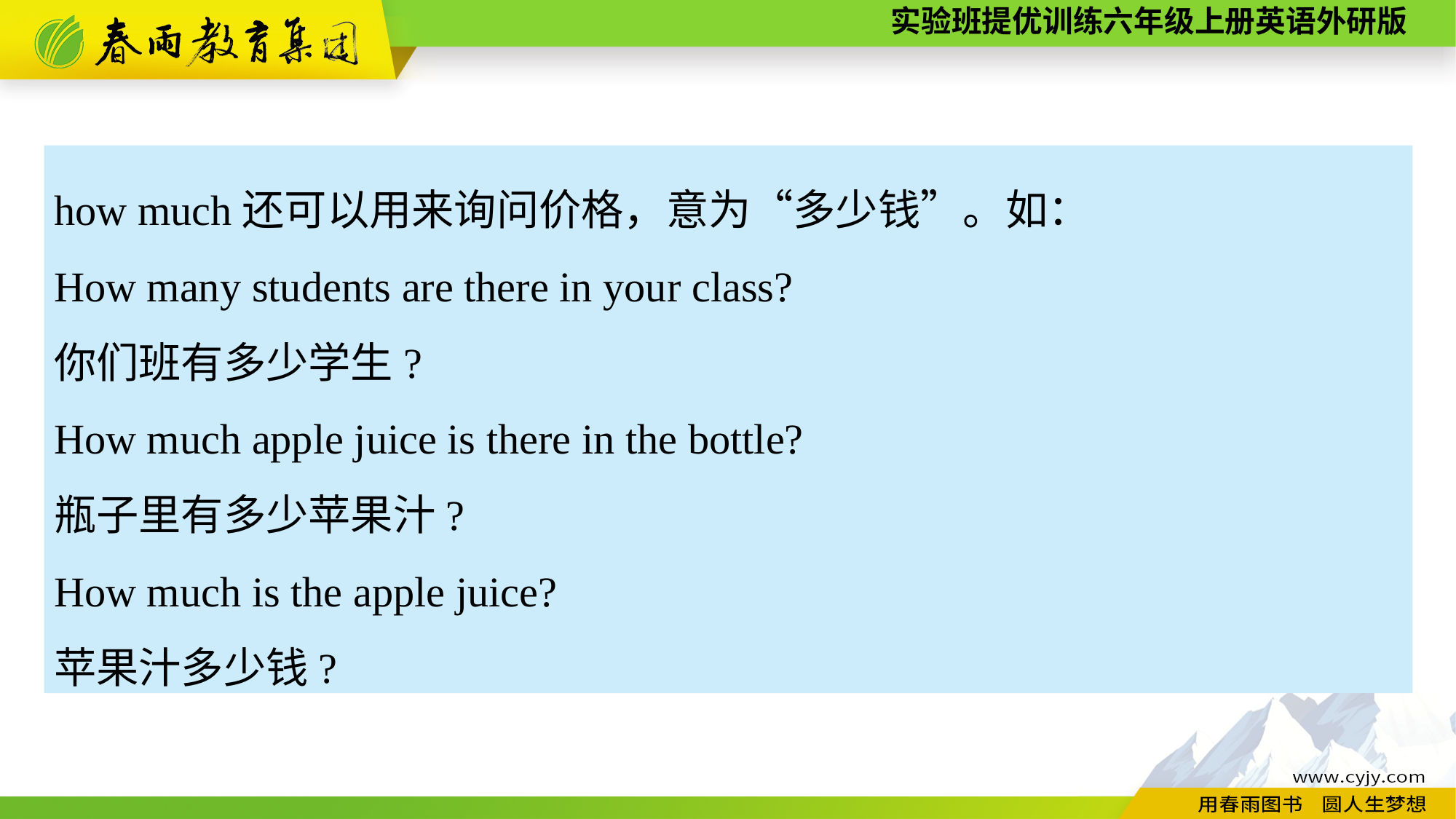

how much还可以用来询问价格，意为“多少钱”。如：
How many students are there in your class?
你们班有多少学生?
How much apple juice is there in the bottle?
瓶子里有多少苹果汁?
How much is the apple juice?
苹果汁多少钱?